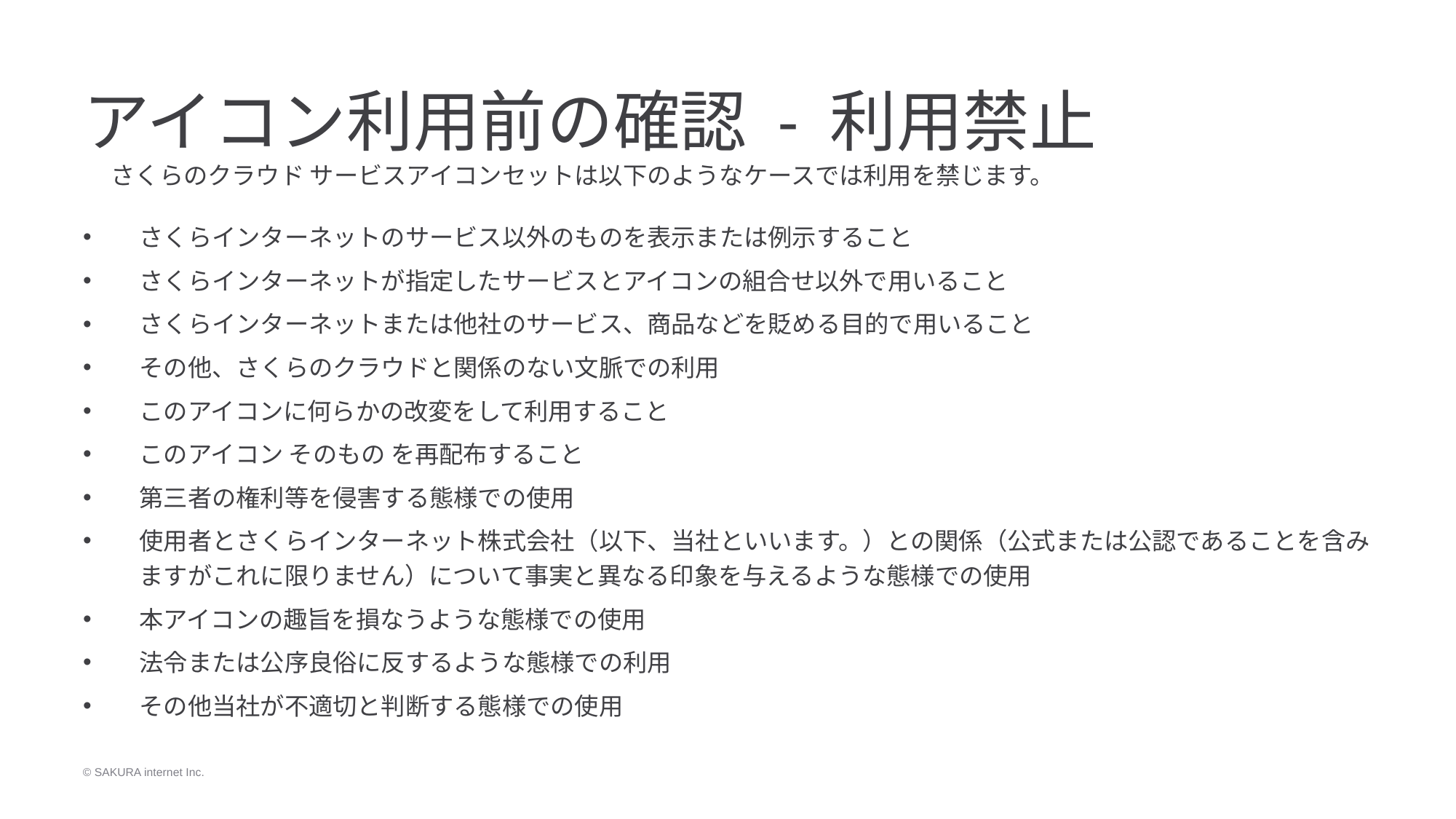

# アイコン利用前の確認 - 利用禁止
さくらのクラウド サービスアイコンセットは以下のようなケースでは利用を禁じます。
さくらインターネットのサービス以外のものを表示または例示すること
さくらインターネットが指定したサービスとアイコンの組合せ以外で用いること
さくらインターネットまたは他社のサービス、商品などを貶める目的で用いること
その他、さくらのクラウドと関係のない文脈での利用
このアイコンに何らかの改変をして利用すること
このアイコン そのもの を再配布すること
第三者の権利等を侵害する態様での使用
使用者とさくらインターネット株式会社（以下、当社といいます。）との関係（公式または公認であることを含みますがこれに限りません）について事実と異なる印象を与えるような態様での使用
本アイコンの趣旨を損なうような態様での使用
法令または公序良俗に反するような態様での利用
その他当社が不適切と判断する態様での使用